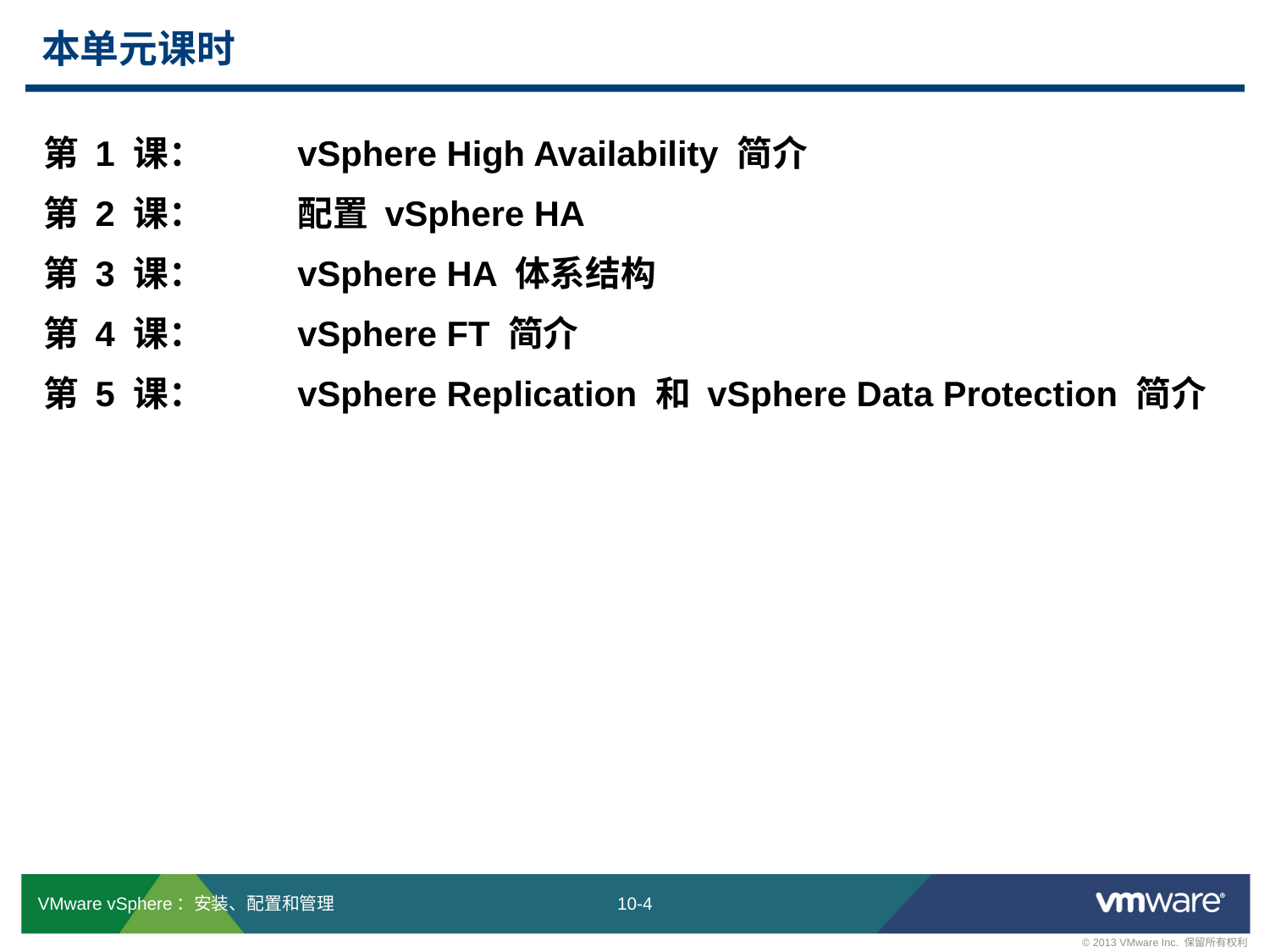

# 本单元课时
第 1 课：	vSphere High Availability 简介
第 2 课：	配置 vSphere HA
第 3 课：	vSphere HA 体系结构
第 4 课： 	vSphere FT 简介
第 5 课：	vSphere Replication 和 vSphere Data Protection 简介